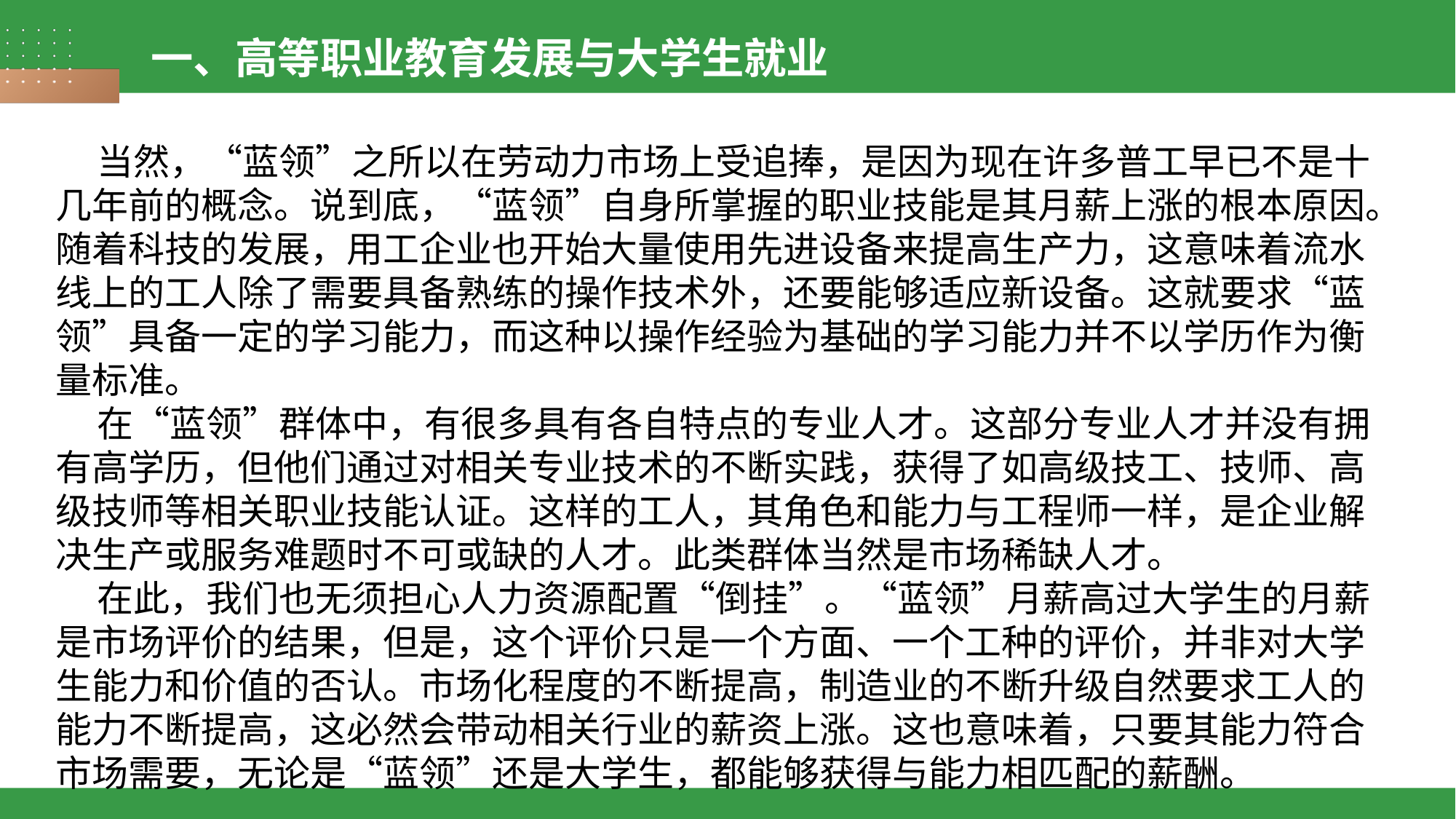

一、高等职业教育发展与大学生就业
    当然，“蓝领”之所以在劳动力市场上受追捧，是因为现在许多普工早已不是十几年前的概念。说到底，“蓝领”自身所掌握的职业技能是其月薪上涨的根本原因。随着科技的发展，用工企业也开始大量使用先进设备来提高生产力，这意味着流水线上的工人除了需要具备熟练的操作技术外，还要能够适应新设备。这就要求“蓝领”具备一定的学习能力，而这种以操作经验为基础的学习能力并不以学历作为衡量标准。
    在“蓝领”群体中，有很多具有各自特点的专业人才。这部分专业人才并没有拥有高学历，但他们通过对相关专业技术的不断实践，获得了如高级技工、技师、高级技师等相关职业技能认证。这样的工人，其角色和能力与工程师一样，是企业解决生产或服务难题时不可或缺的人才。此类群体当然是市场稀缺人才。
    在此，我们也无须担心人力资源配置“倒挂”。“蓝领”月薪高过大学生的月薪是市场评价的结果，但是，这个评价只是一个方面、一个工种的评价，并非对大学生能力和价值的否认。市场化程度的不断提高，制造业的不断升级自然要求工人的能力不断提高，这必然会带动相关行业的薪资上涨。这也意味着，只要其能力符合市场需要，无论是“蓝领”还是大学生，都能够获得与能力相匹配的薪酬。